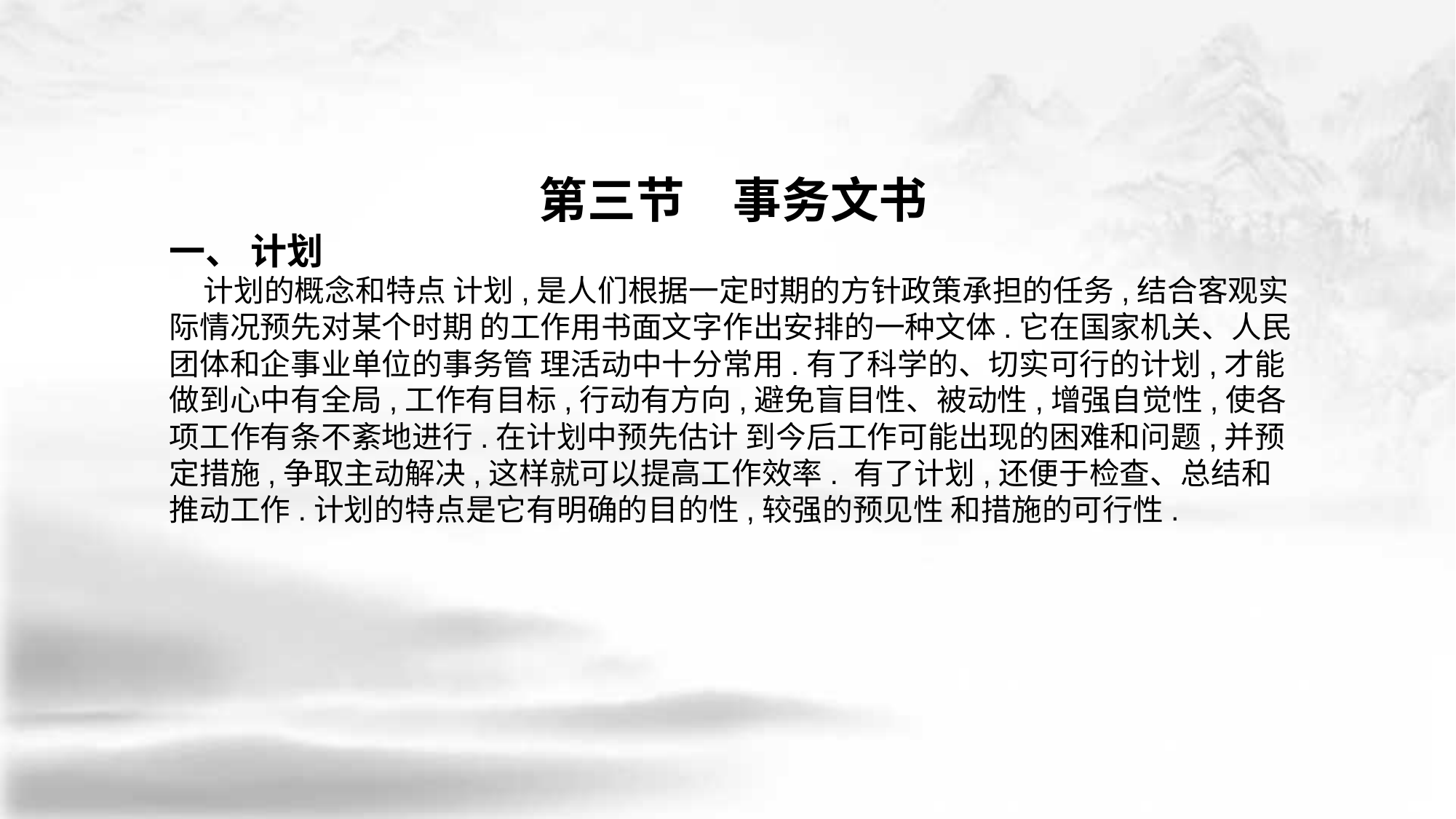

第三节　事务文书
一、 计划
    计划的概念和特点 计划,是人们根据一定时期的方针政策承担的任务,结合客观实际情况预先对某个时期 的工作用书面文字作出安排的一种文体.它在国家机关、人民团体和企事业单位的事务管 理活动中十分常用.有了科学的、切实可行的计划,才能做到心中有全局,工作有目标,行动有方向,避免盲目性、被动性,增强自觉性,使各项工作有条不紊地进行.在计划中预先估计 到今后工作可能出现的困难和问题,并预定措施,争取主动解决,这样就可以提高工作效率. 有了计划,还便于检查、总结和推动工作.计划的特点是它有明确的目的性,较强的预见性 和措施的可行性.